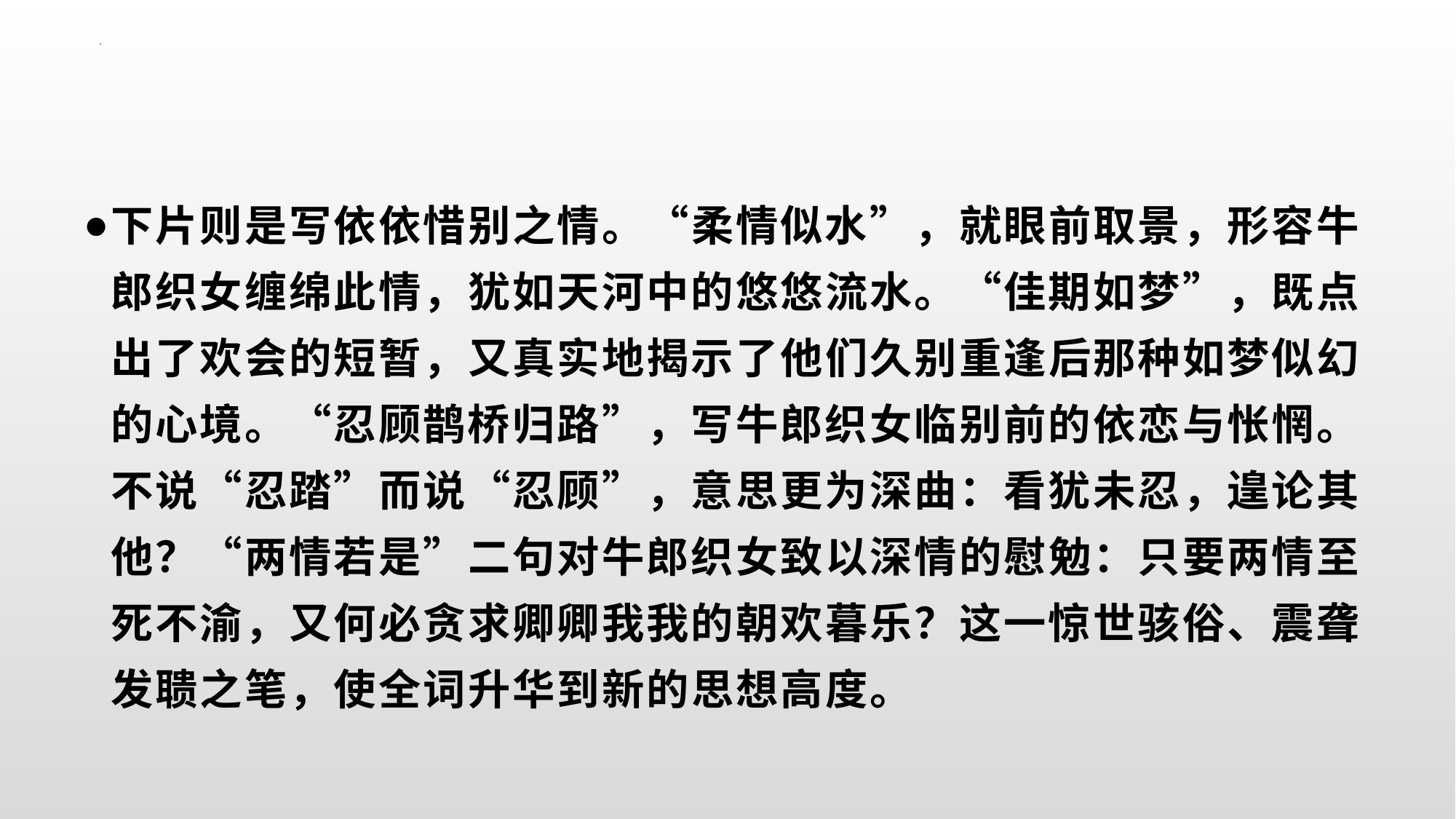

下片则是写依依惜别之情。“柔情似水”，就眼前取景，形容牛郎织女缠绵此情，犹如天河中的悠悠流水。“佳期如梦”，既点出了欢会的短暂，又真实地揭示了他们久别重逢后那种如梦似幻的心境。“忍顾鹊桥归路”，写牛郎织女临别前的依恋与怅惘。不说“忍踏”而说“忍顾”，意思更为深曲：看犹未忍，遑论其他？“两情若是”二句对牛郎织女致以深情的慰勉：只要两情至死不渝，又何必贪求卿卿我我的朝欢暮乐？这一惊世骇俗、震聋发聩之笔，使全词升华到新的思想高度。